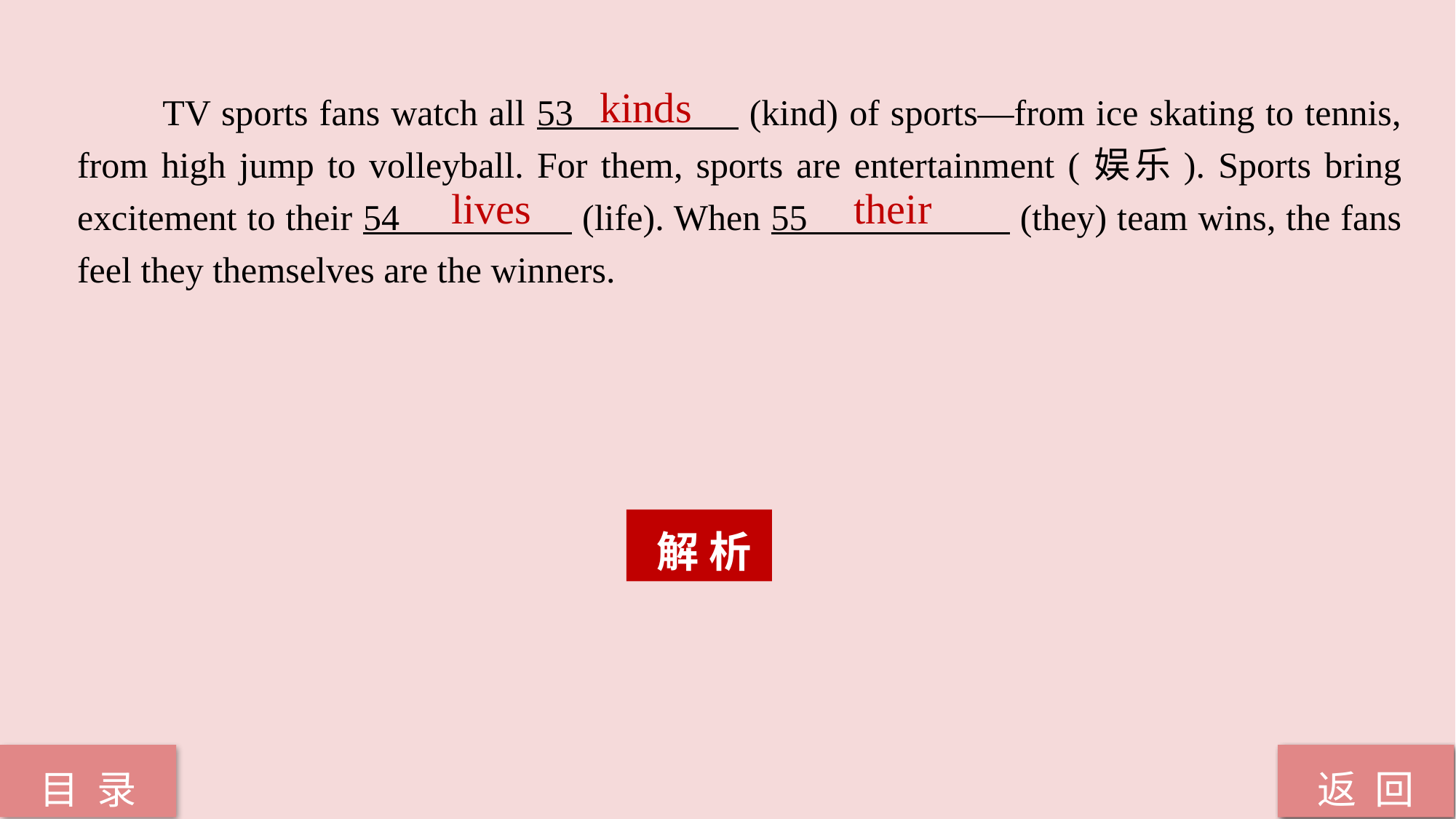

TV sports fans watch all 53                (kind) of sports—from ice skating to tennis, from high jump to volleyball. For them, sports are entertainment (娱乐). Sports bring excitement to their 54                  (life). When 55                     (they) team wins, the fans feel they themselves are the winners.

kinds
lives
their
 解 析
返  回